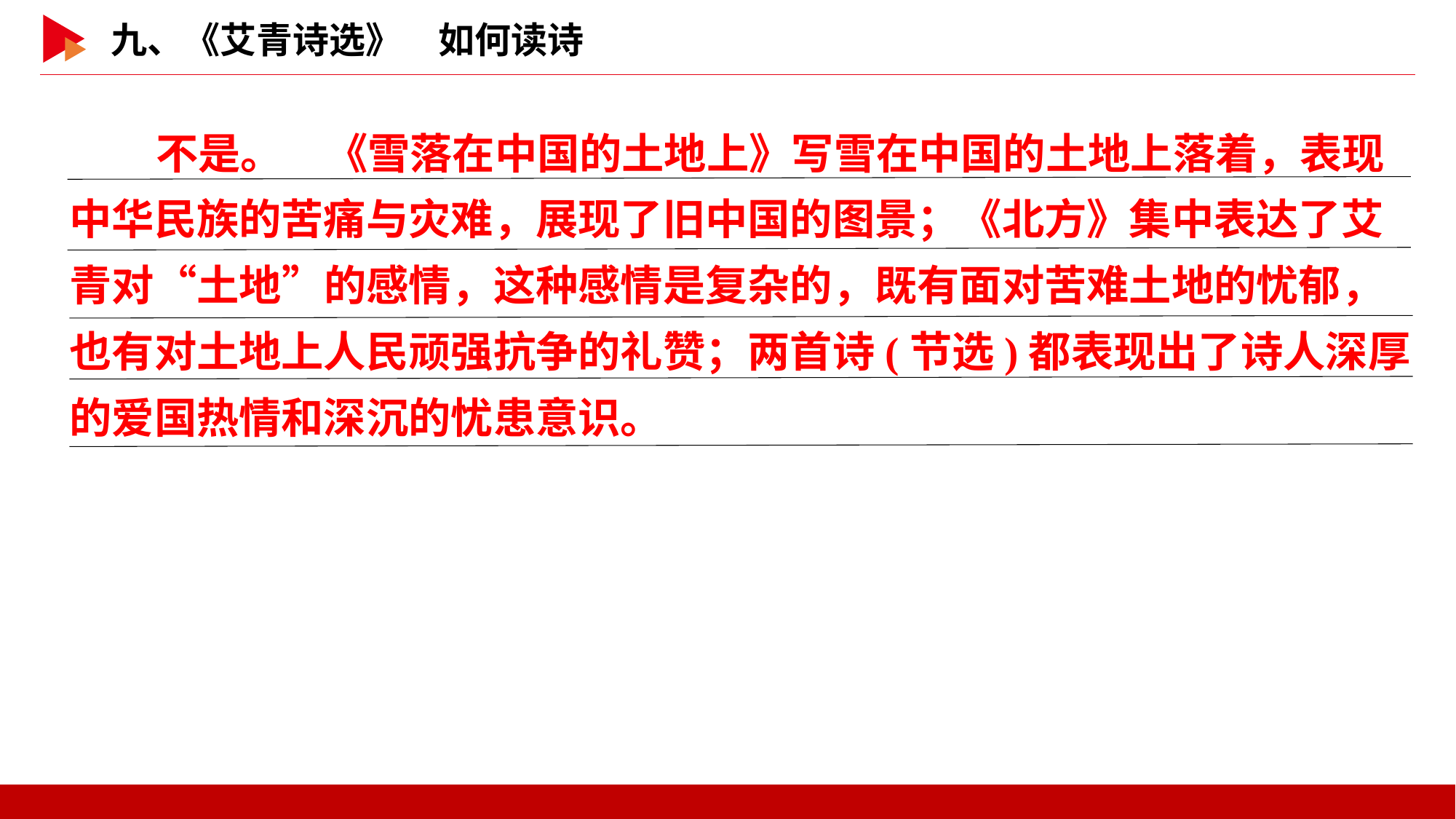

不是。　《雪落在中国的土地上》写雪在中国的土地上落着，表现中华民族的苦痛与灾难，展现了旧中国的图景；《北方》集中表达了艾青对“土地”的感情，这种感情是复杂的，既有面对苦难土地的忧郁，也有对土地上人民顽强抗争的礼赞；两首诗(节选)都表现出了诗人深厚的爱国热情和深沉的忧患意识。